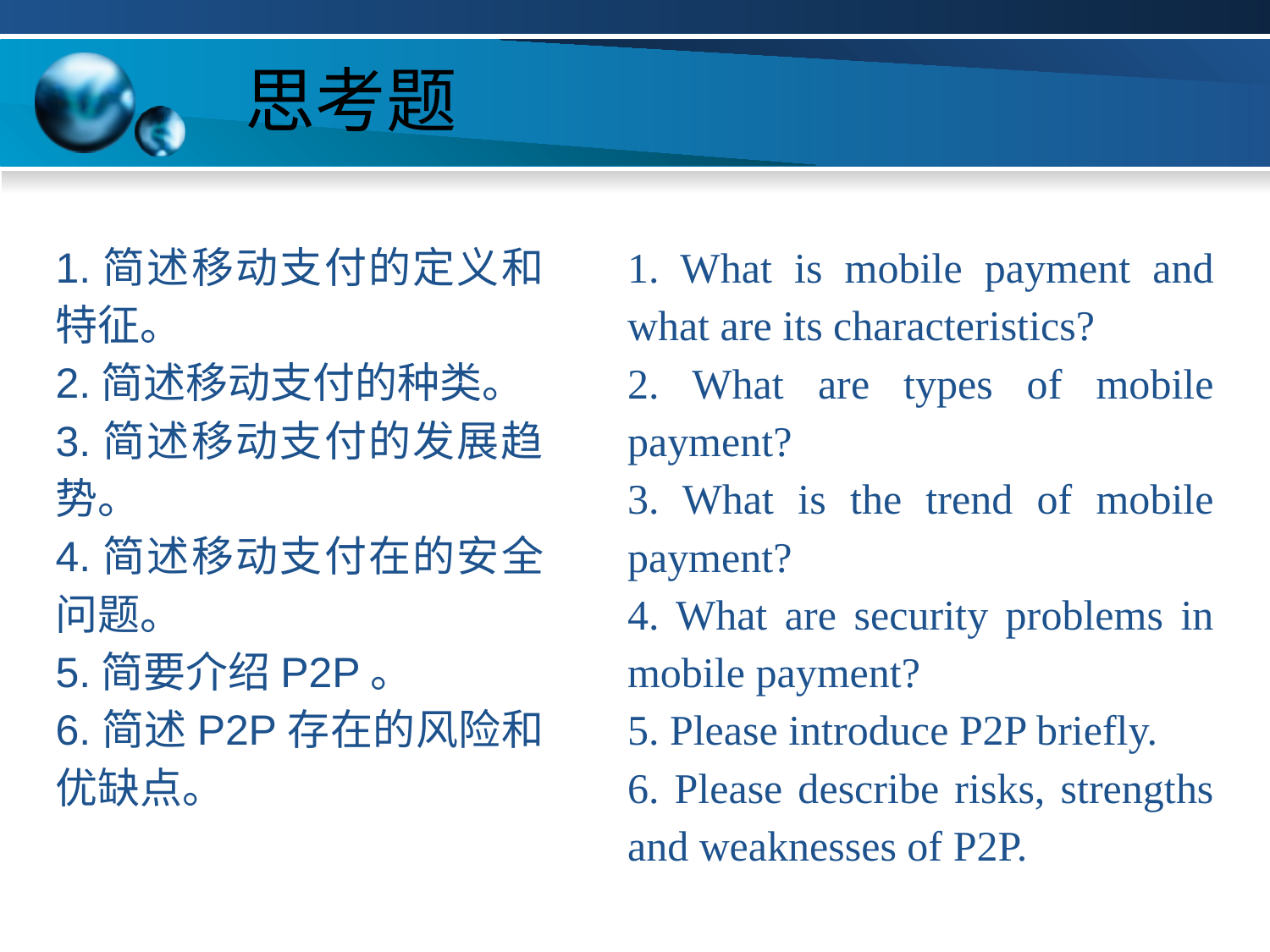

# 思考题
1.简述移动支付的定义和特征。
2.简述移动支付的种类。
3.简述移动支付的发展趋势。
4.简述移动支付在的安全问题。
5.简要介绍P2P。
6.简述P2P存在的风险和优缺点。

1. What is mobile payment and what are its characteristics?
2. What are types of mobile payment?
3. What is the trend of mobile payment?
4. What are security problems in mobile payment?
5. Please introduce P2P briefly.
6. Please describe risks, strengths and weaknesses of P2P.